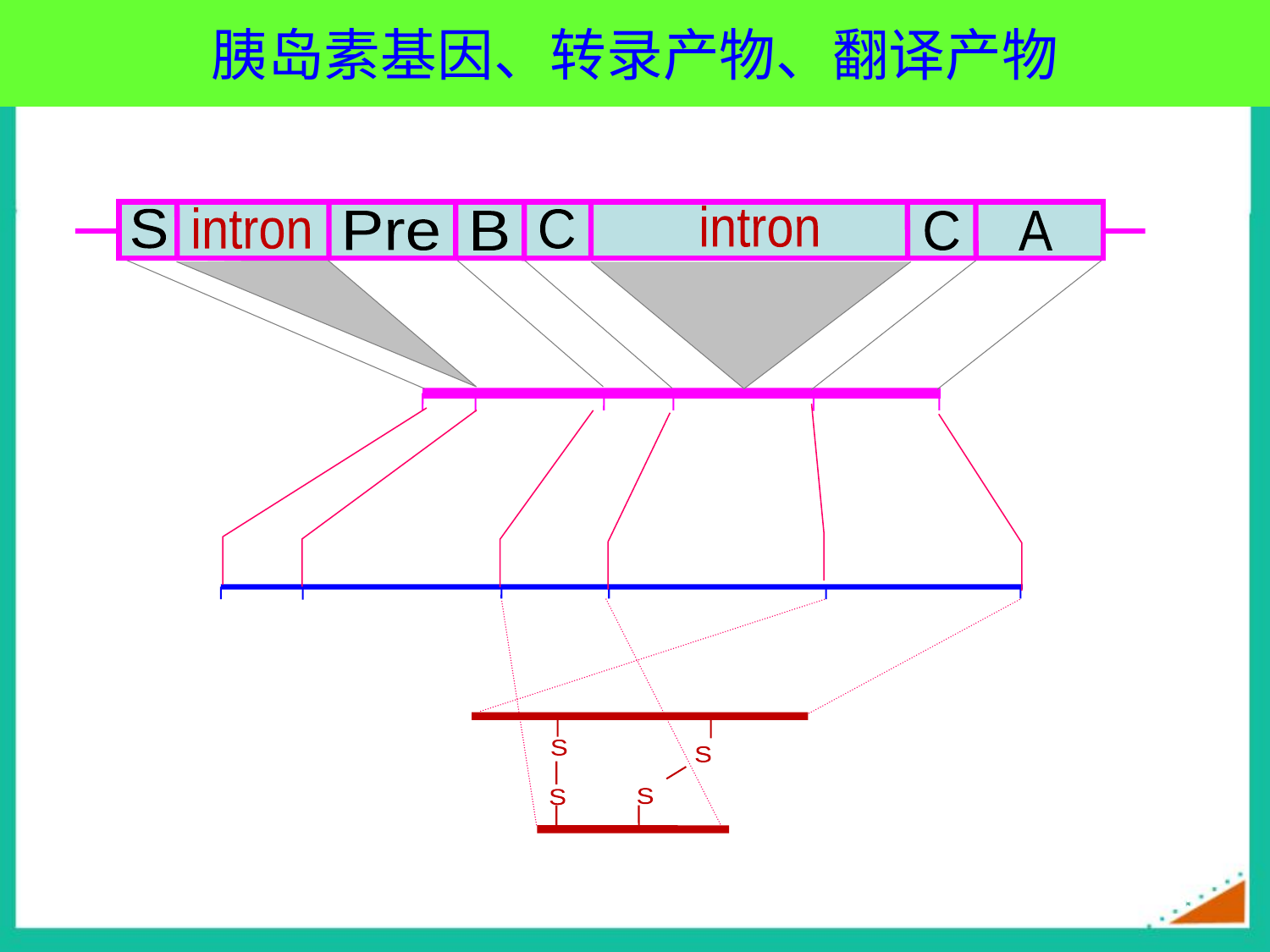

# 胰岛素基因、转录产物、翻译产物
胰岛素基因（编码链）

5′
3′

intron
intron
S
C
Pre
B
C
A

成熟mRNA
转录后加工产物

S
Pre
B
C
A
信号肽     前导序列        B亚基          C肽              A亚基

前胰岛素原
翻译产物
A
B
S
Pre
C

A

S
S

S
S

胰岛素
翻译后加工修饰产物
B
35